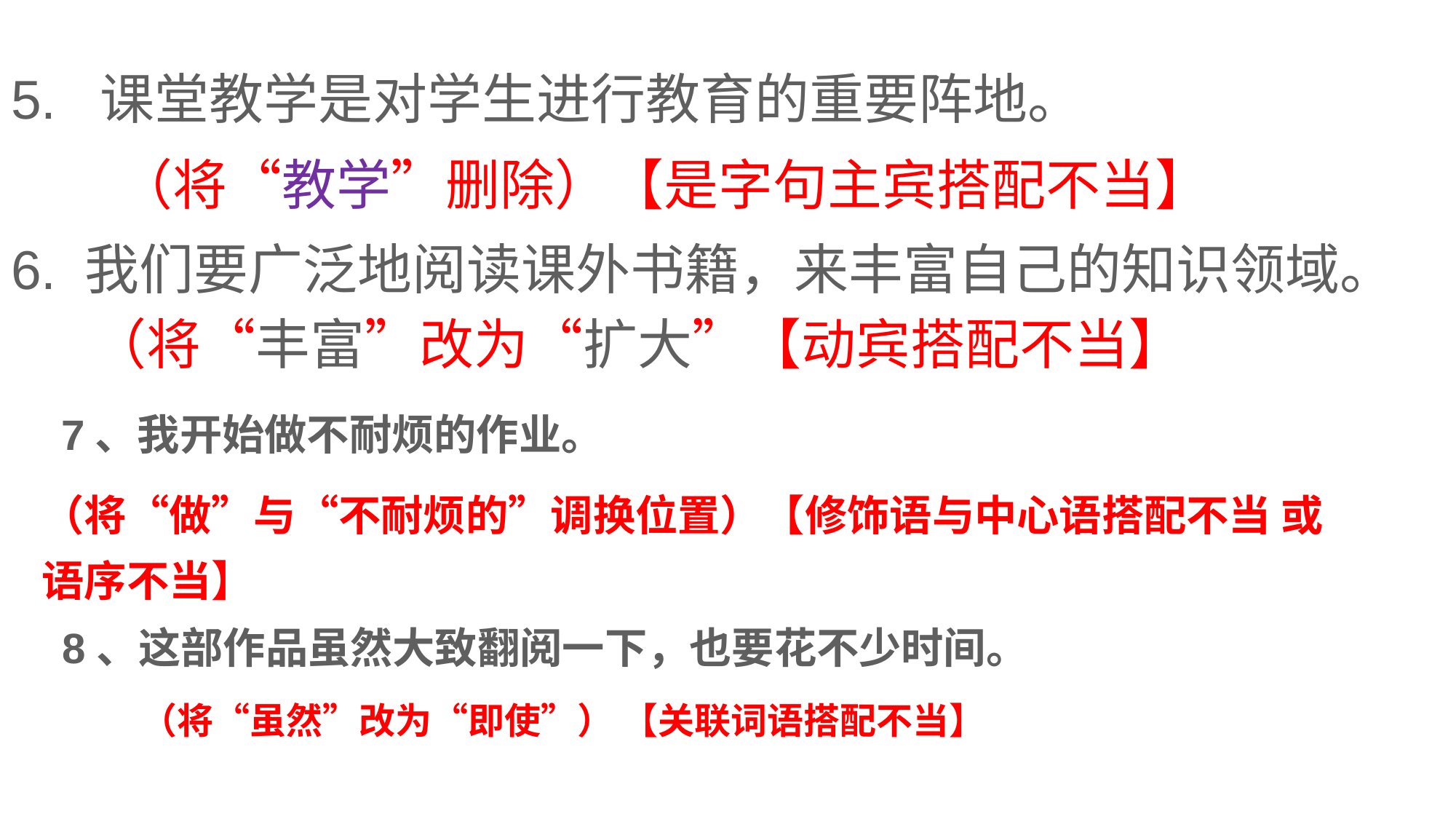

5.  课堂教学是对学生进行教育的重要阵地。

6. 我们要广泛地阅读课外书籍，来丰富自己的知识领域。
（将“教学”删除）【是字句主宾搭配不当】

（将“丰富”改为“扩大”【动宾搭配不当】

 7、我开始做不耐烦的作业。
（将“做”与“不耐烦的”调换位置）【修饰语与中心语搭配不当 或语序不当】

8、这部作品虽然大致翻阅一下，也要花不少时间。
（将“虽然”改为“即使”） 【关联词语搭配不当】